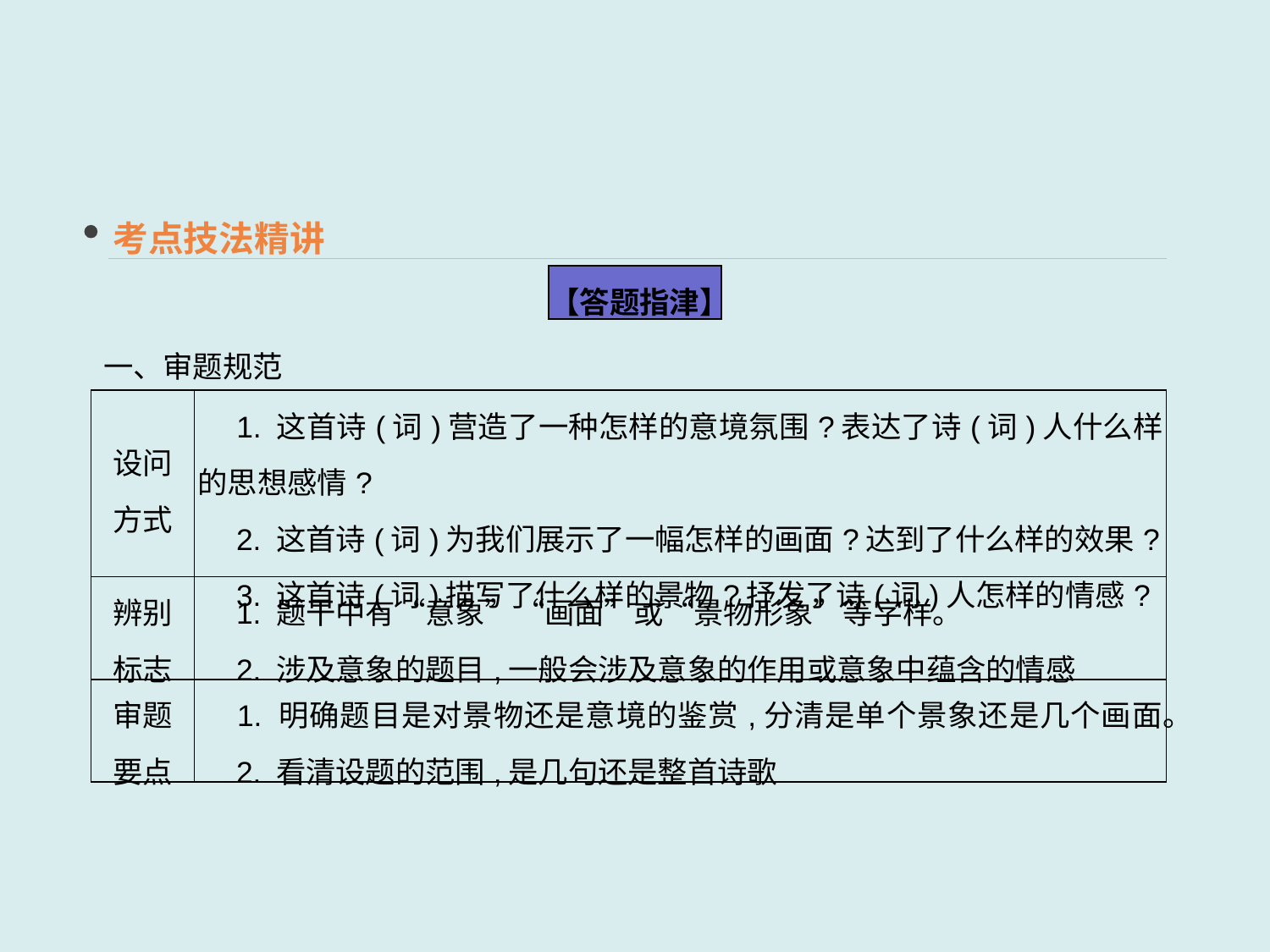

考点技法精讲

【答题指津】

一、审题规范
| 设问 方式 | 1. 这首诗(词)营造了一种怎样的意境氛围?表达了诗(词)人什么样的思想感情? 　2. 这首诗(词)为我们展示了一幅怎样的画面?达到了什么样的效果? 　3. 这首诗(词)描写了什么样的景物?抒发了诗(词)人怎样的情感? |
| --- | --- |
| 辨别 标志 | 1. 题干中有“意象”“画面”或“景物形象”等字样。 　2. 涉及意象的题目,一般会涉及意象的作用或意象中蕴含的情感 |
| 审题 要点 | 1. 明确题目是对景物还是意境的鉴赏,分清是单个景象还是几个画面。 　2. 看清设题的范围,是几句还是整首诗歌 |